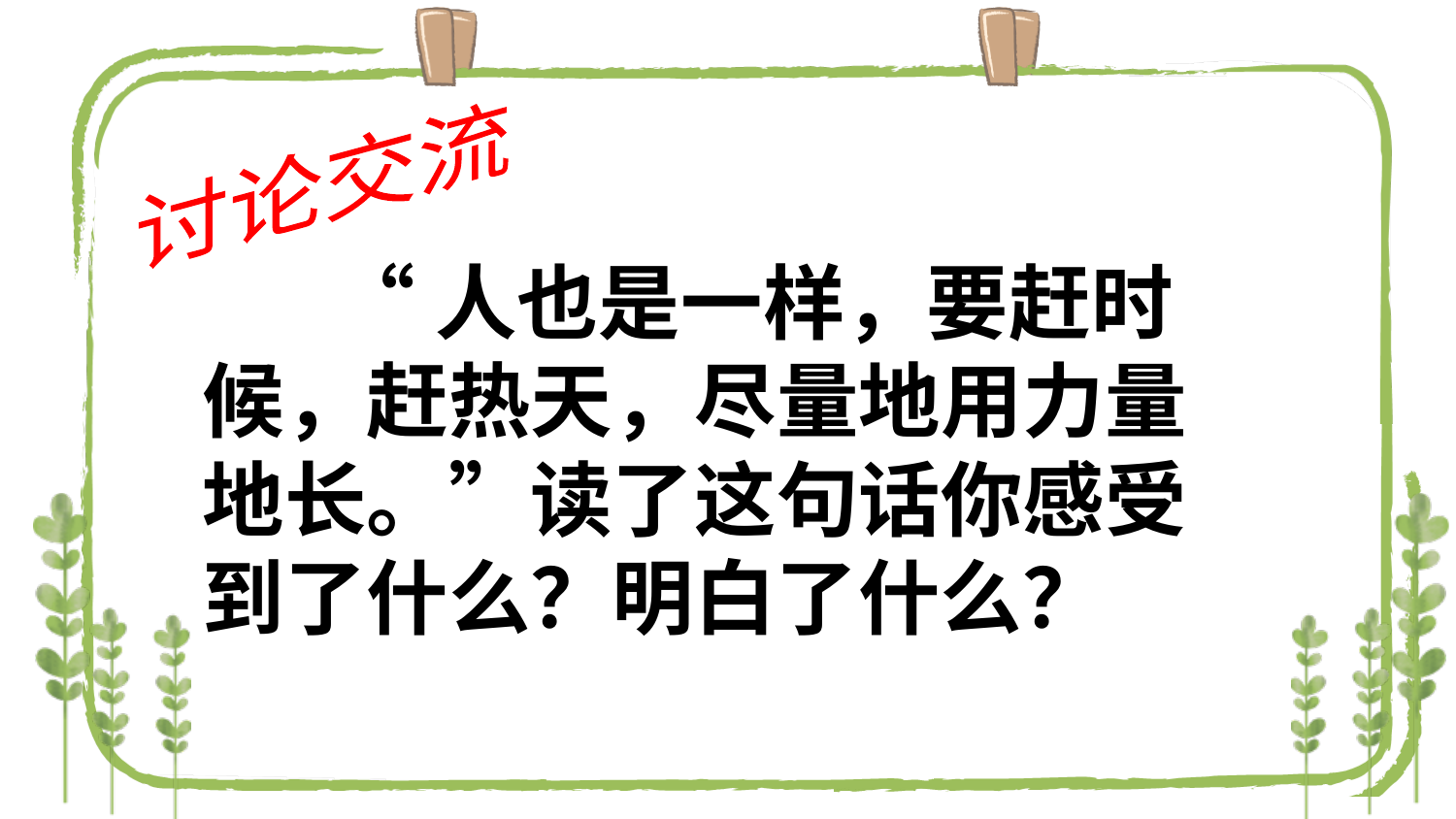

讨论交流

       “人也是一样，要赶时候，赶热天，尽量地用力量地长。”读了这句话你感受到了什么？明白了什么？